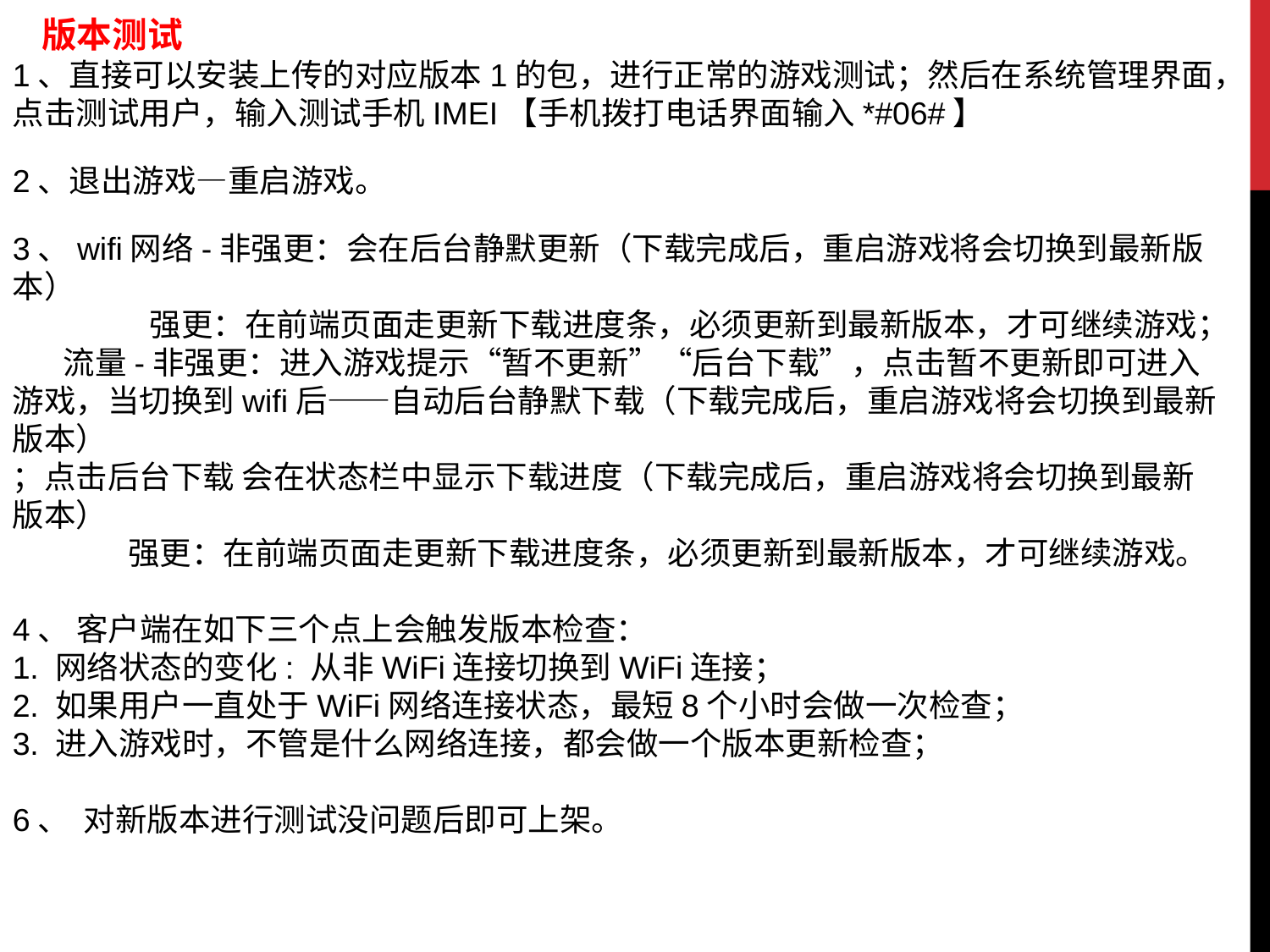

版本测试
1、直接可以安装上传的对应版本1的包，进行正常的游戏测试；然后在系统管理界面，点击测试用户，输入测试手机IMEI【手机拨打电话界面输入*#06#】

2、退出游戏—重启游戏。

3、wifi网络-非强更：会在后台静默更新（下载完成后，重启游戏将会切换到最新版本）
                  强更：在前端页面走更新下载进度条，必须更新到最新版本，才可继续游戏；
      流量-非强更：进入游戏提示“暂不更新”“后台下载”，点击暂不更新即可进入游戏，当切换到wifi后——自动后台静默下载（下载完成后，重启游戏将会切换到最新版本）
；点击后台下载 会在状态栏中显示下载进度（下载完成后，重启游戏将会切换到最新版本）
               强更：在前端页面走更新下载进度条，必须更新到最新版本，才可继续游戏。

4、 客户端在如下三个点上会触发版本检查：
1. 网络状态的变化: 从非WiFi连接切换到WiFi连接；
2. 如果用户一直处于WiFi网络连接状态，最短8个小时会做一次检查；
3. 进入游戏时，不管是什么网络连接，都会做一个版本更新检查；

6、  对新版本进行测试没问题后即可上架。